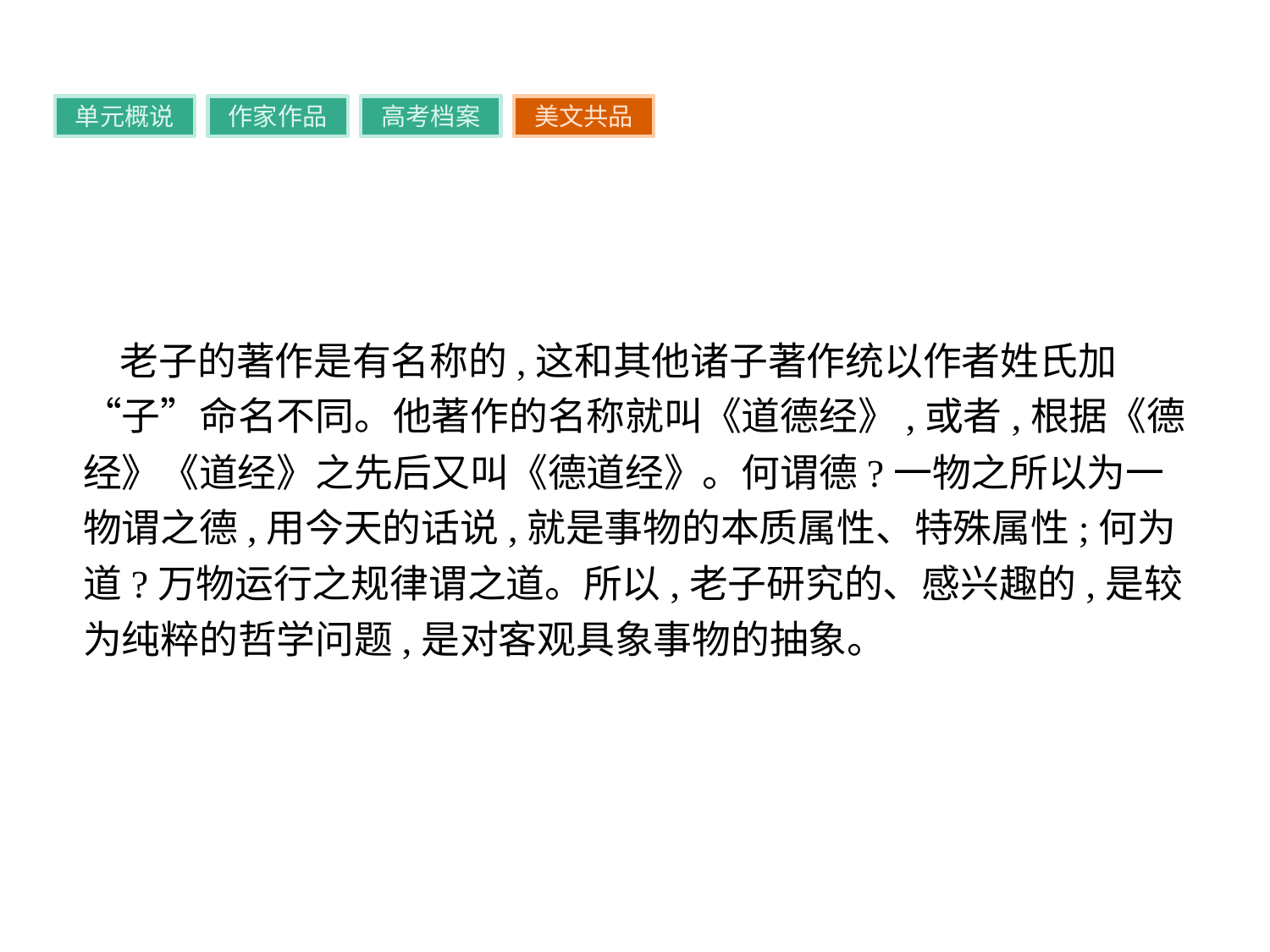

单元概说
作家作品
高考档案
美文共品
老子的著作是有名称的,这和其他诸子著作统以作者姓氏加“子”命名不同。他著作的名称就叫《道德经》,或者,根据《德经》《道经》之先后又叫《德道经》。何谓德?一物之所以为一物谓之德,用今天的话说,就是事物的本质属性、特殊属性;何为道?万物运行之规律谓之道。所以,老子研究的、感兴趣的,是较为纯粹的哲学问题,是对客观具象事物的抽象。